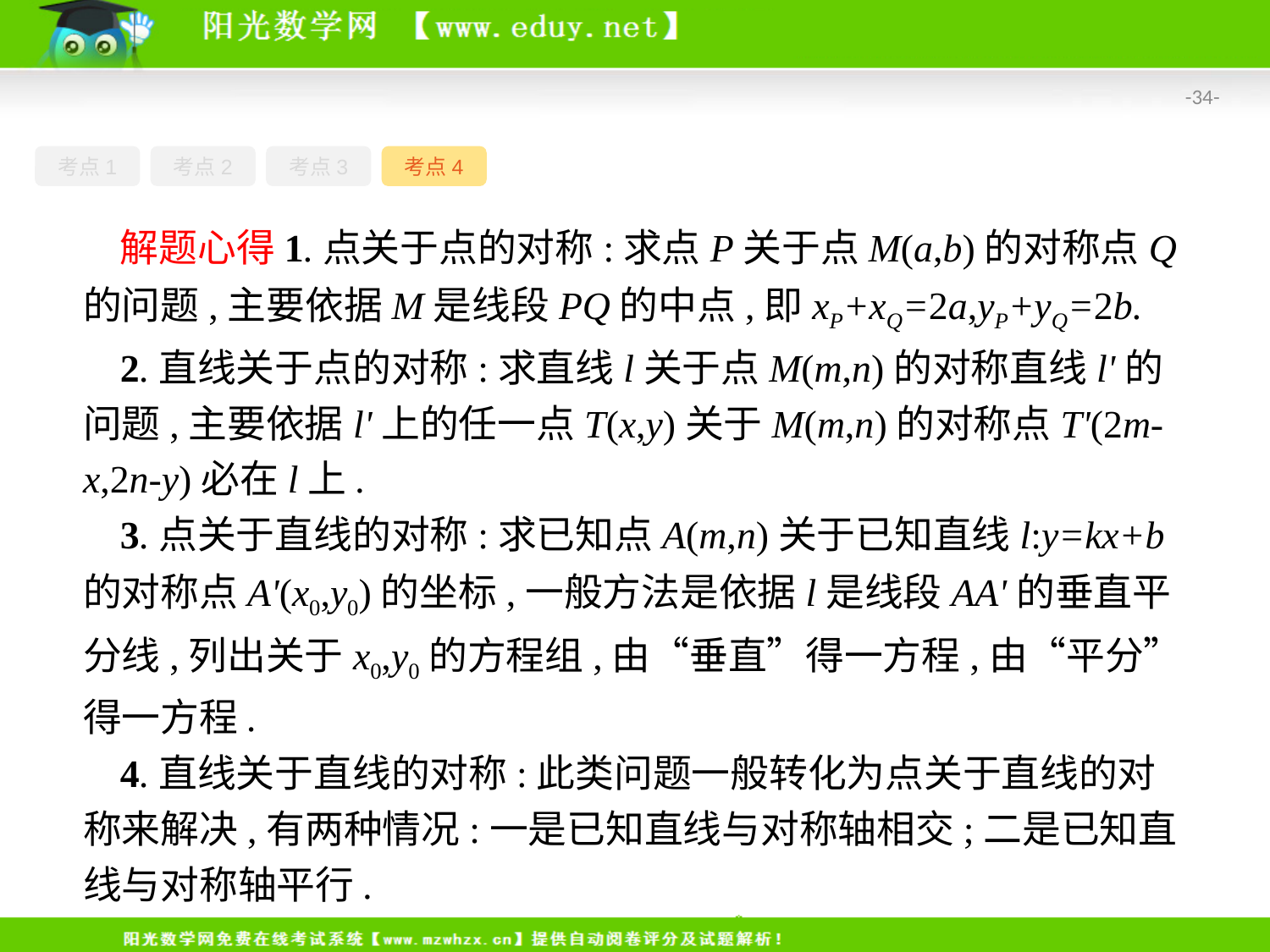

-34-
考点1
考点2
考点3
考点4
解题心得1.点关于点的对称:求点P关于点M(a,b)的对称点Q的问题,主要依据M是线段PQ的中点,即xP+xQ=2a,yP+yQ=2b.
2.直线关于点的对称:求直线l关于点M(m,n)的对称直线l'的问题,主要依据l'上的任一点T(x,y)关于M(m,n)的对称点T'(2m-x,2n-y)必在l上.
3.点关于直线的对称:求已知点A(m,n)关于已知直线l:y=kx+b的对称点A'(x0,y0)的坐标,一般方法是依据l是线段AA'的垂直平分线,列出关于x0,y0的方程组,由“垂直”得一方程,由“平分”得一方程.
4.直线关于直线的对称:此类问题一般转化为点关于直线的对称来解决,有两种情况:一是已知直线与对称轴相交;二是已知直线与对称轴平行.